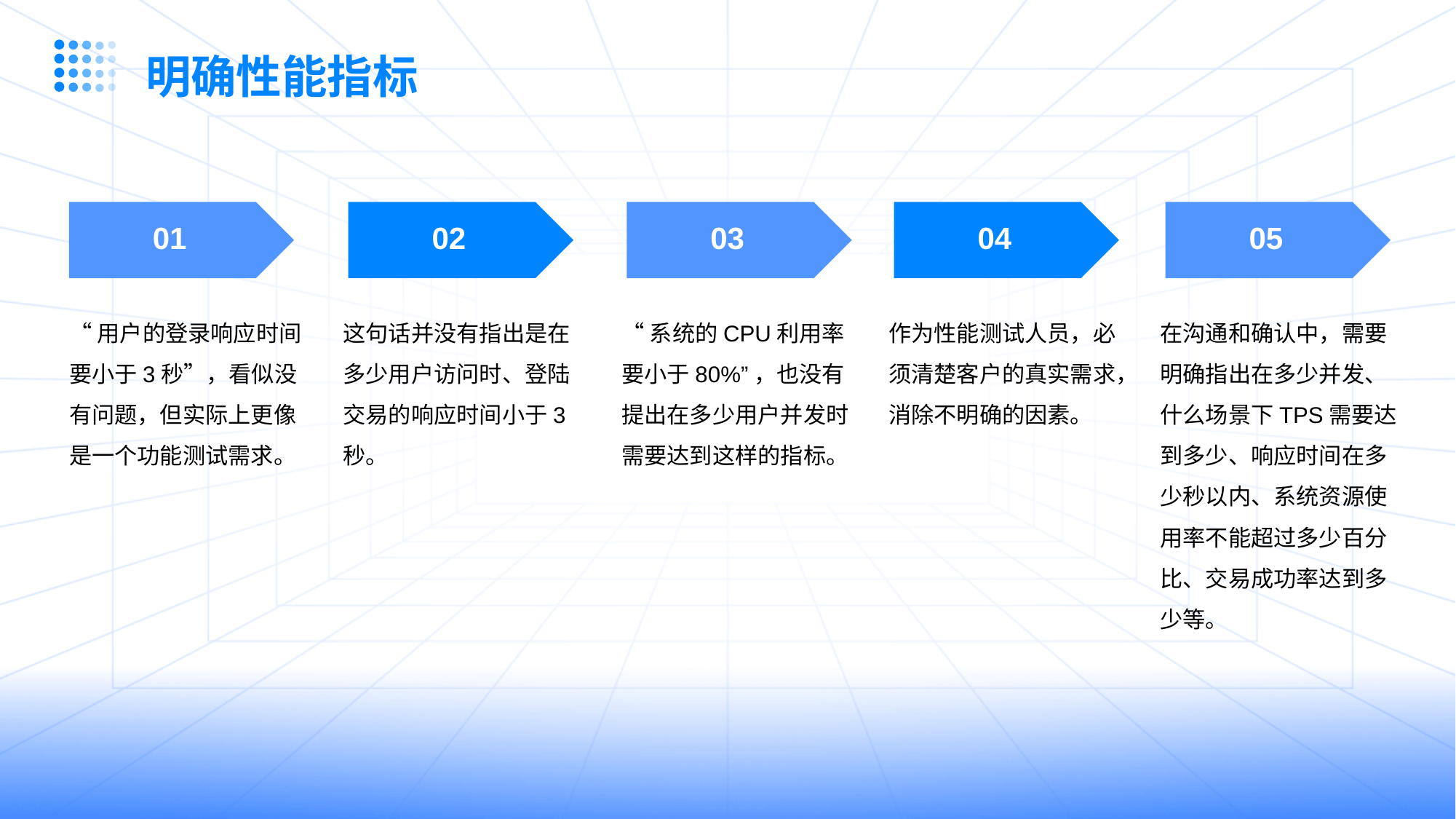

明确性能指标

01
02
03
04
05

“用户的登录响应时间要小于3秒”，看似没有问题，但实际上更像是一个功能测试需求。
这句话并没有指出是在多少用户访问时、登陆交易的响应时间小于3秒。
“系统的CPU利用率要小于80%”，也没有提出在多少用户并发时需要达到这样的指标。
作为性能测试人员，必须清楚客户的真实需求，消除不明确的因素。
在沟通和确认中，需要明确指出在多少并发、什么场景下TPS需要达到多少、响应时间在多少秒以内、系统资源使用率不能超过多少百分比、交易成功率达到多少等。